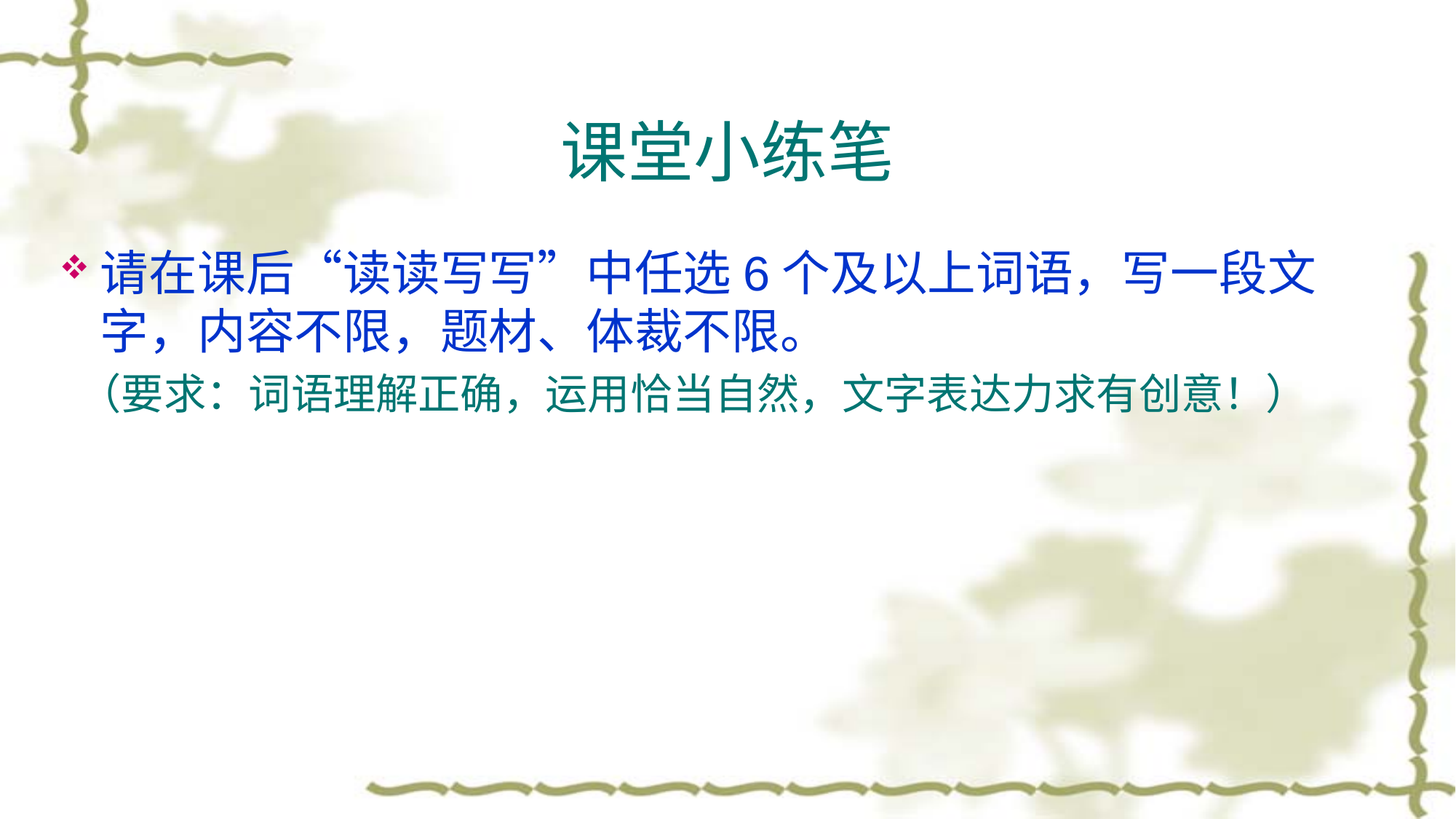

# 课堂小练笔
请在课后“读读写写”中任选6个及以上词语，写一段文字，内容不限，题材、体裁不限。
 （要求：词语理解正确，运用恰当自然，文字表达力求有创意！）